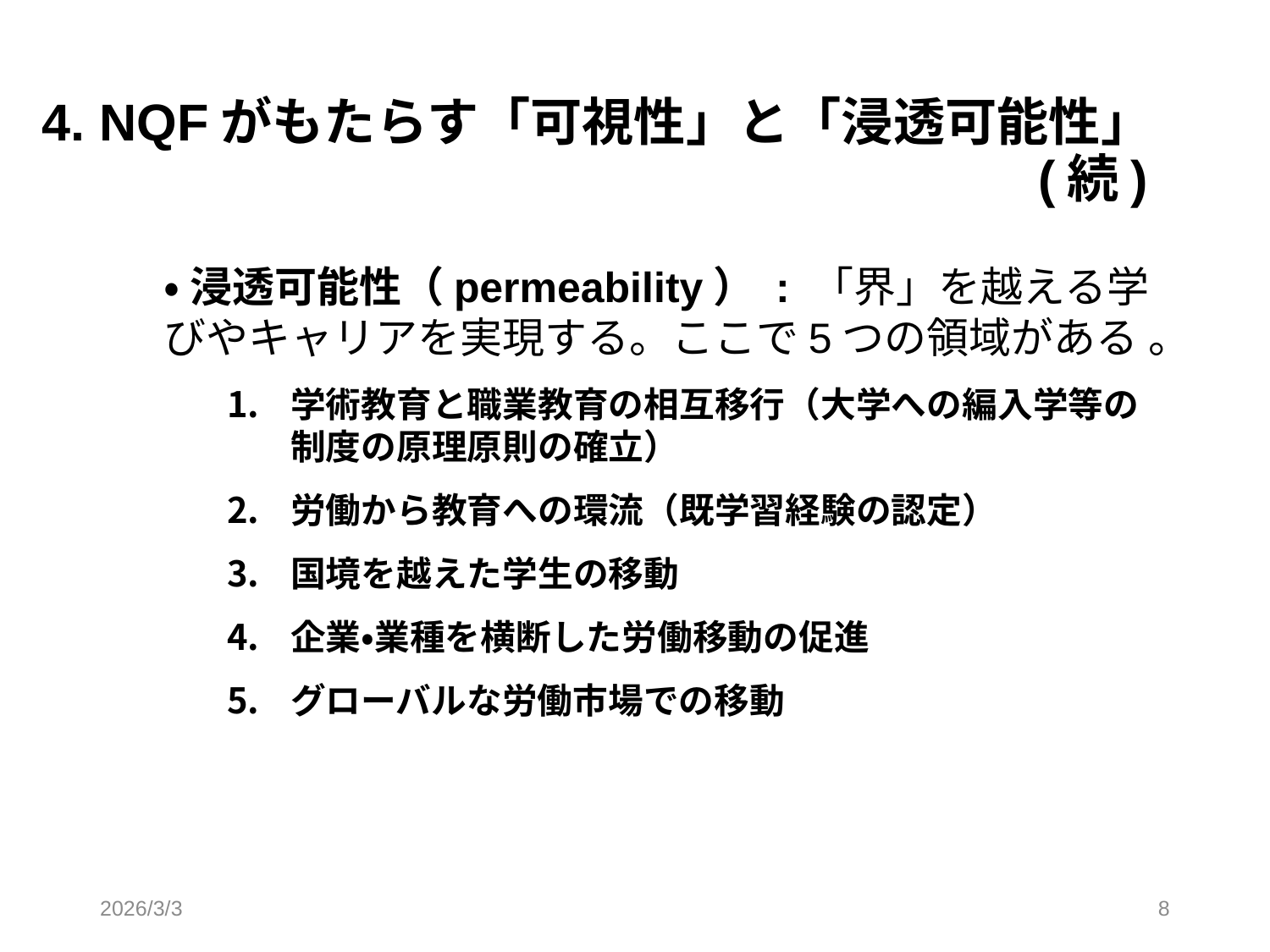

# 4. NQFがもたらす「可視性」と「浸透可能性」 　　　　　　　　　　　　　　　　　　　(続)
•浸透可能性（permeability） : 「界」を越える学びやキャリアを実現する。ここで5つの領域がある 。
学術教育と職業教育の相互移行（大学への編入学等の制度の原理原則の確立）
労働から教育への環流（既学習経験の認定）
国境を越えた学生の移動
企業・業種を横断した労働移動の促進
グローバルな労働市場での移動

2026/3/3
8